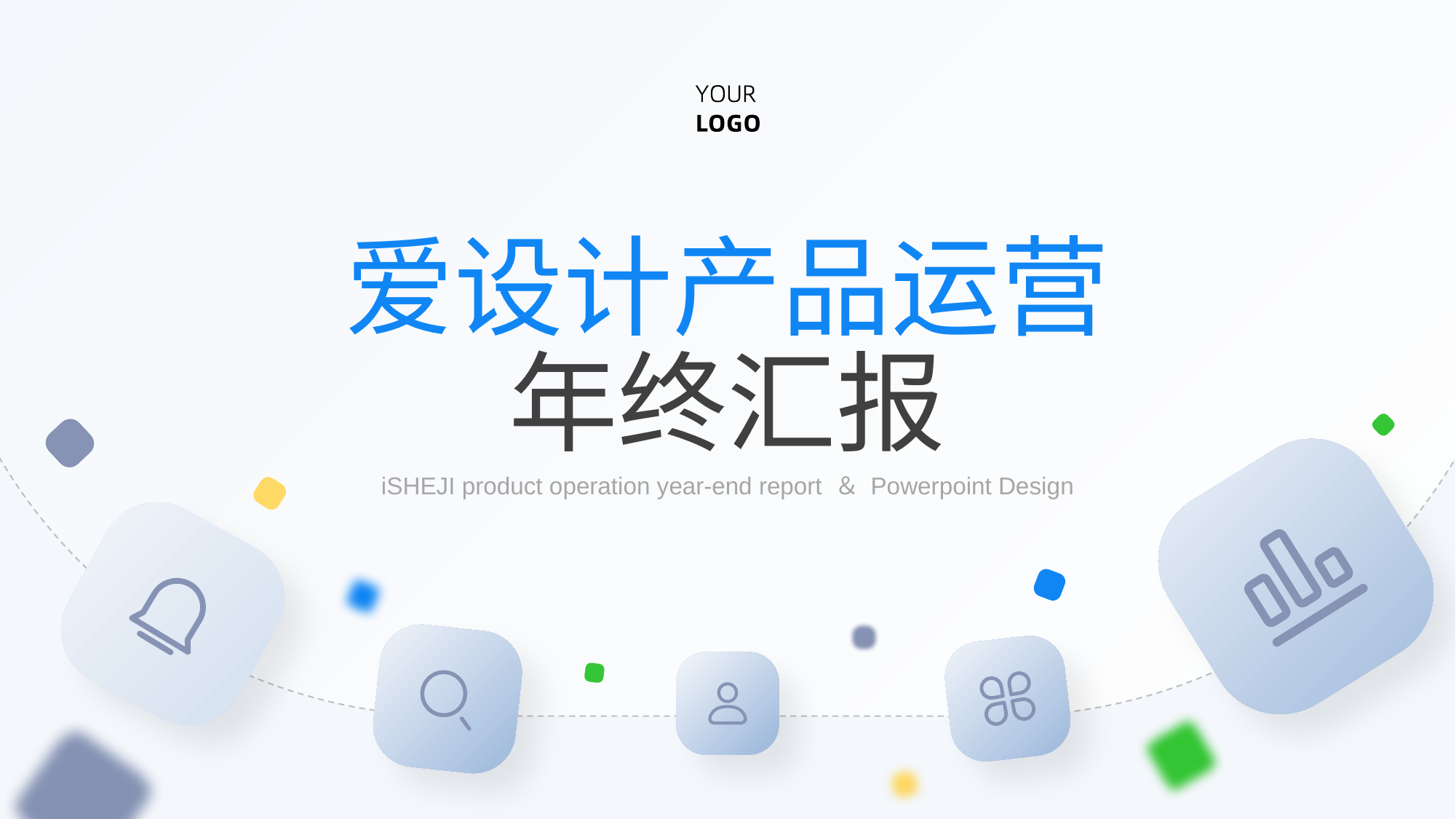

爱设计产品运营
年终汇报

iSHEJI product operation year-end report ＆ Powerpoint Design